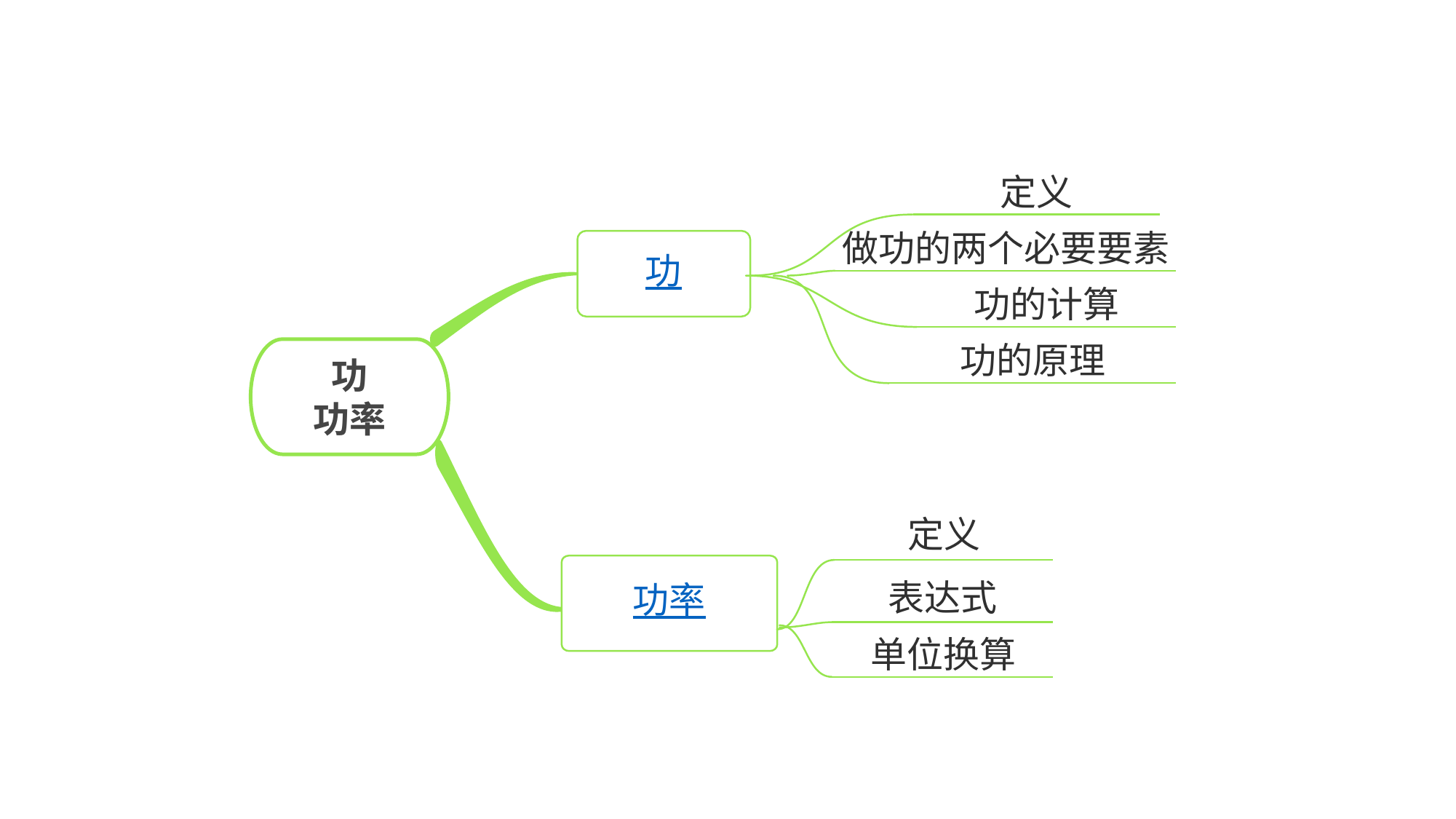

定义

做功的两个必要要素

功

功的计算

功的原理
功
功率

功率
定义

表达式

单位换算